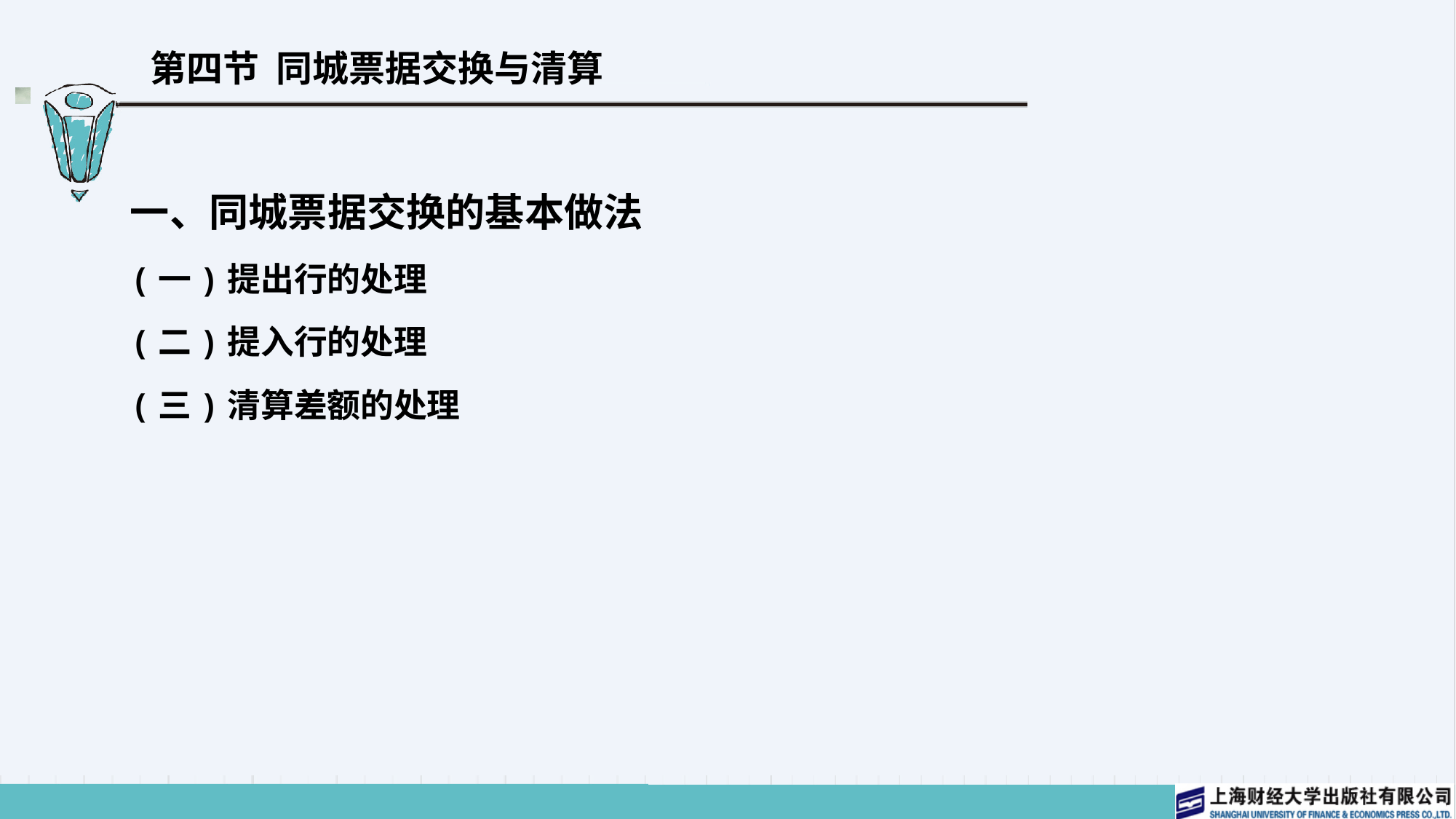

# 第四节  同城票据交换与清算
一、同城票据交换的基本做法
(一)提出行的处理
(二)提入行的处理
(三)清算差额的处理